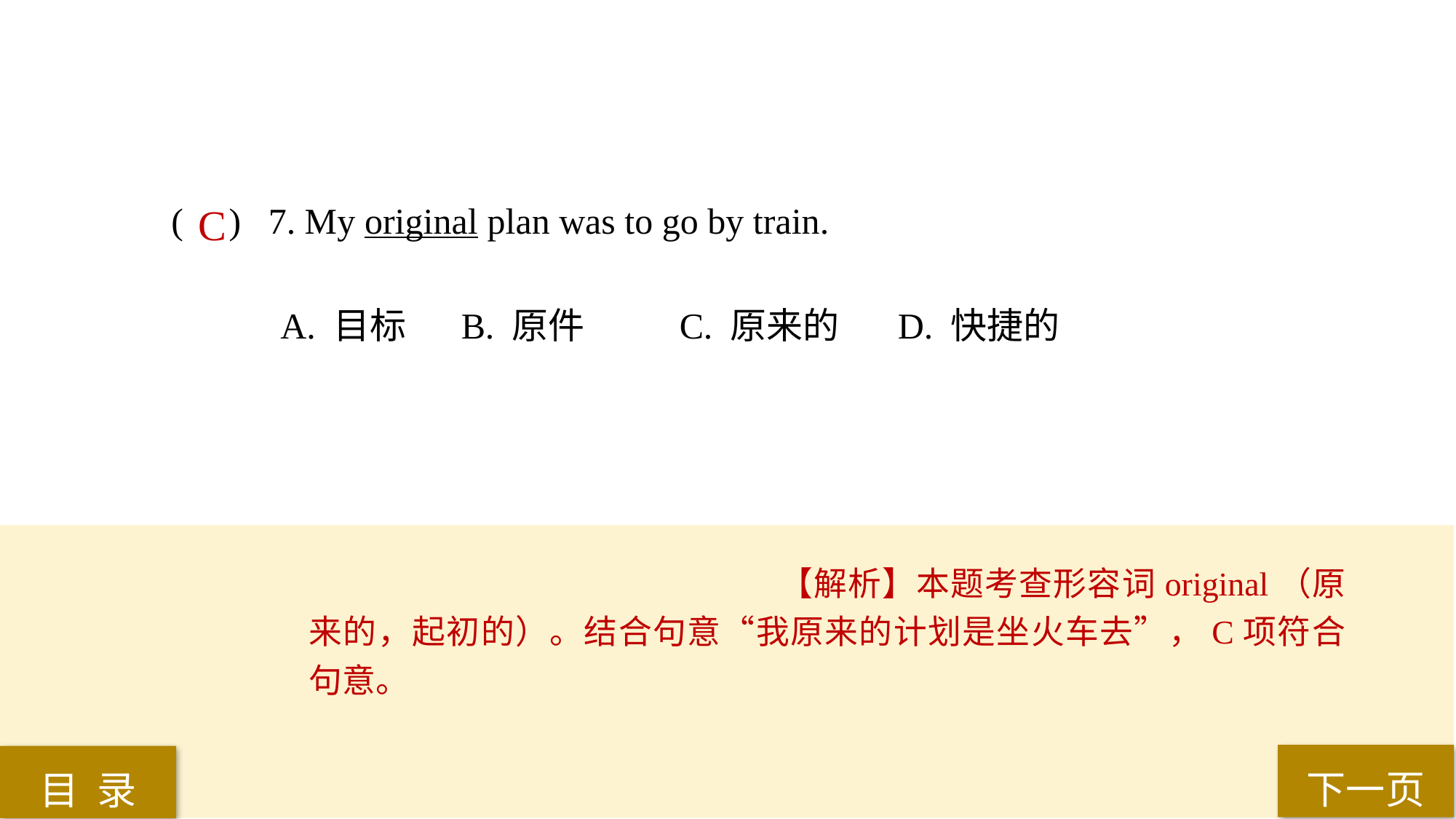

(     )   7. My original plan was to go by train.

A. 目标	 B. 原件	 C. 原来的	 D. 快捷的
C
【解析】本题考查形容词original（原来的，起初的）。结合句意“我原来的计划是坐火车去”，C项符合句意。